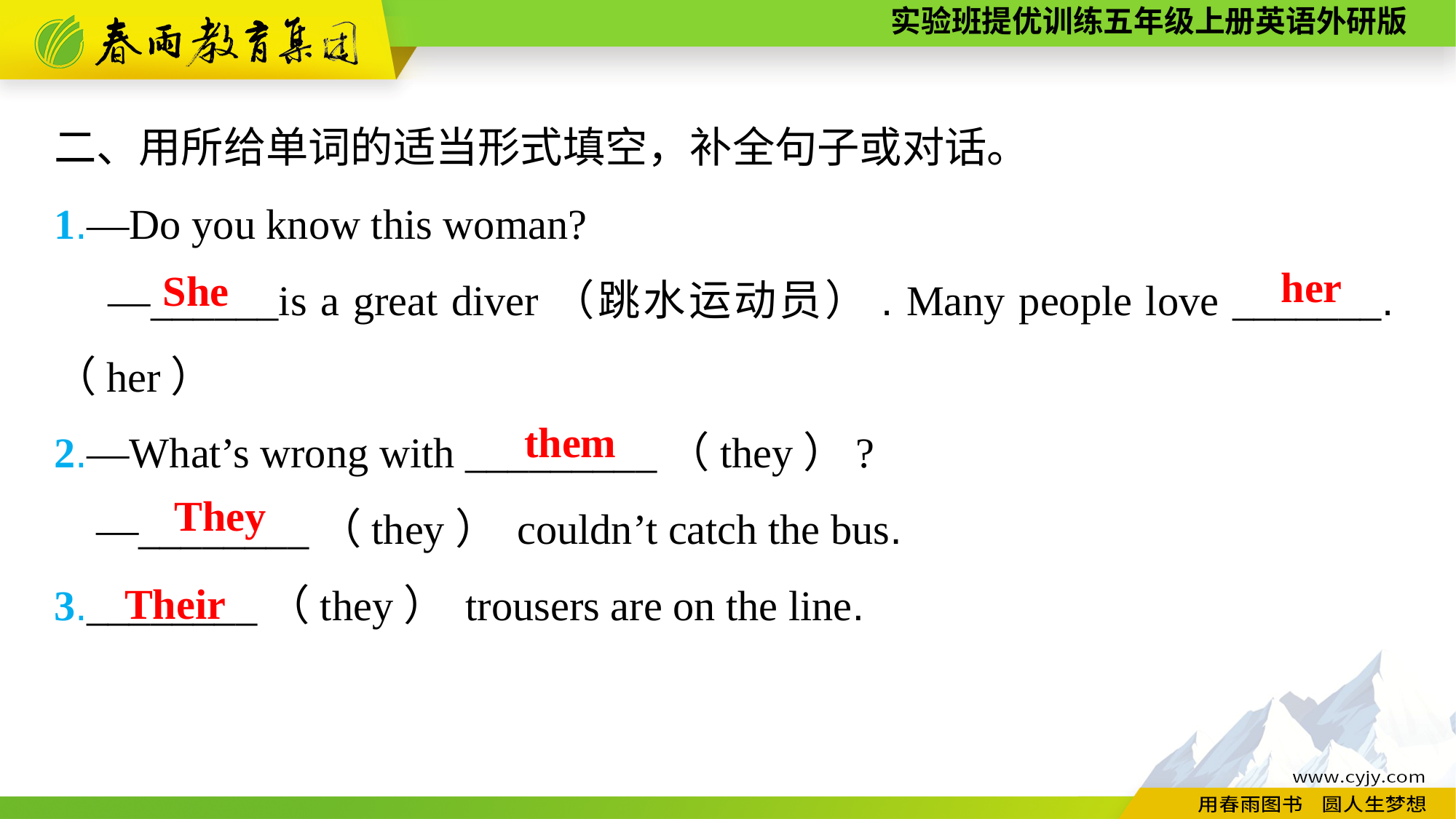

二、用所给单词的适当形式填空，补全句子或对话。
1.—Do you know this woman?
    —______is a great diver（跳水运动员）. Many people love _______.（her）
2.—What’s wrong with _________（they）?
    —________（they） couldn’t catch the bus.
3.________（they） trousers are on the line.
her
She
them
They
Their